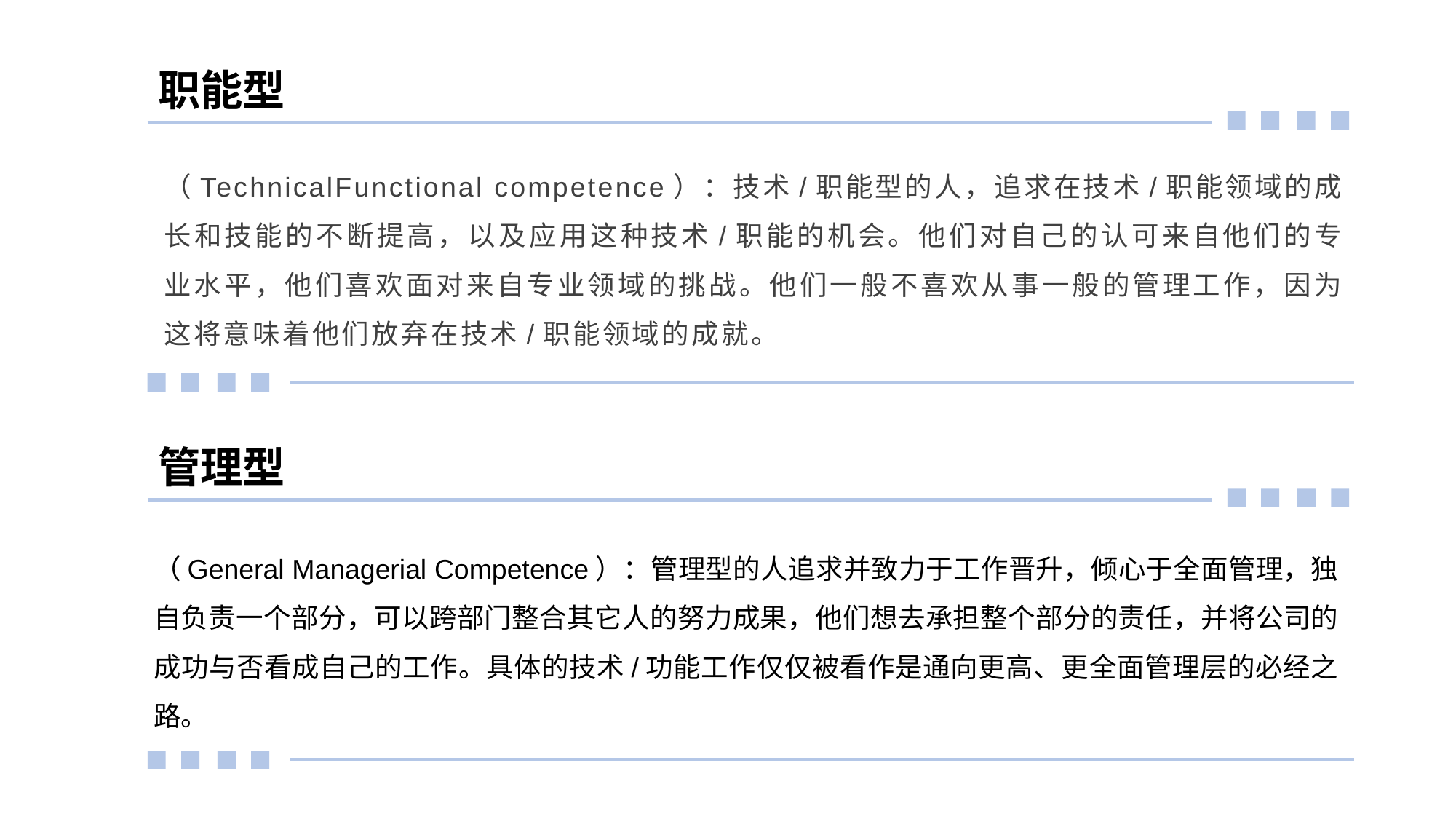

职能型

（TechnicalFunctional competence）：技术/职能型的人，追求在技术/职能领域的成长和技能的不断提高，以及应用这种技术/职能的机会。他们对自己的认可来自他们的专业水平，他们喜欢面对来自专业领域的挑战。他们一般不喜欢从事一般的管理工作，因为这将意味着他们放弃在技术/职能领域的成就。
管理型

（General Managerial Competence）：管理型的人追求并致力于工作晋升，倾心于全面管理，独自负责一个部分，可以跨部门整合其它人的努力成果，他们想去承担整个部分的责任，并将公司的成功与否看成自己的工作。具体的技术/功能工作仅仅被看作是通向更高、更全面管理层的必经之路。